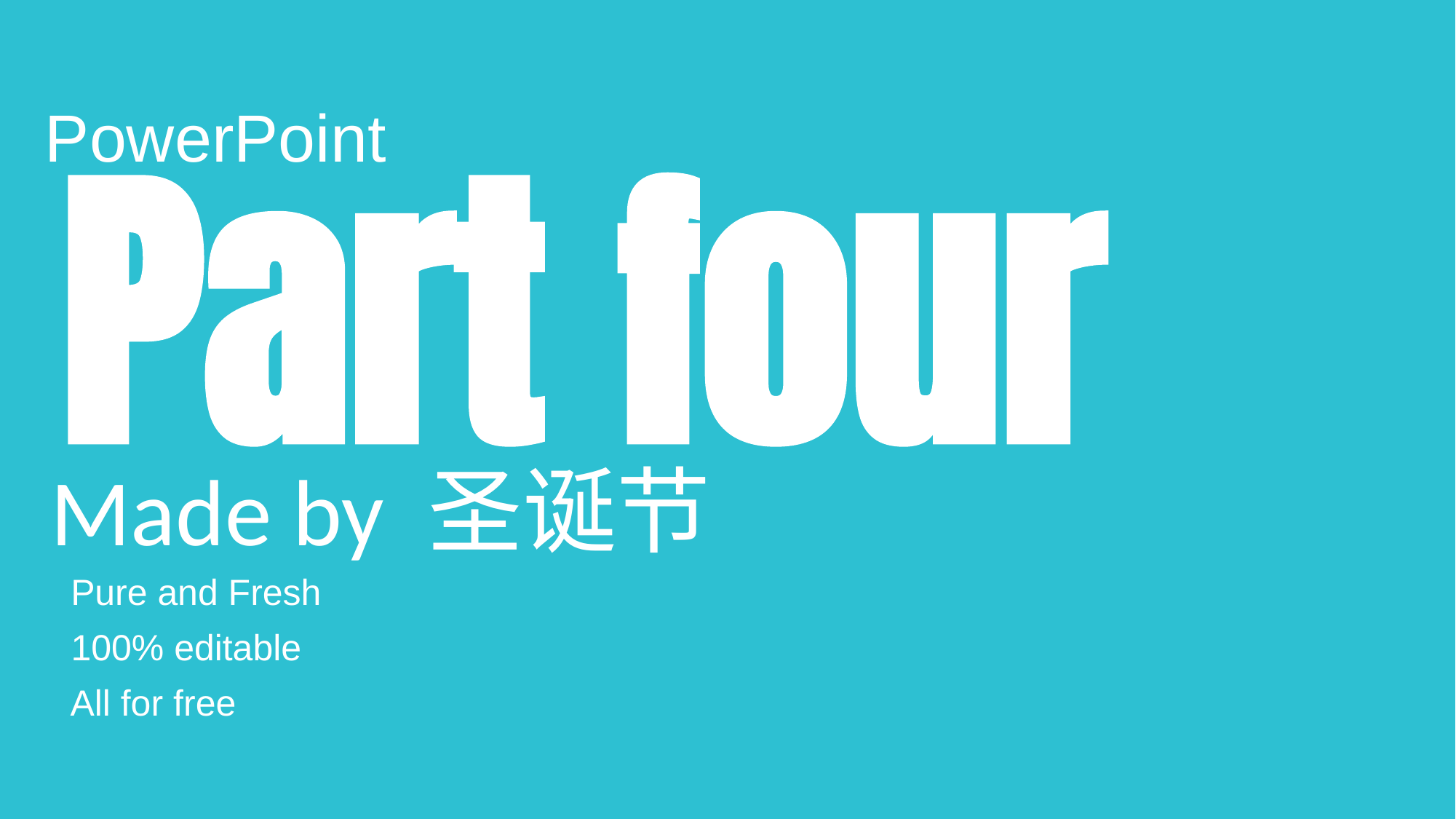

PowerPoint
Part four
Made by 圣诞节
Pure and Fresh
100% editable
All for free